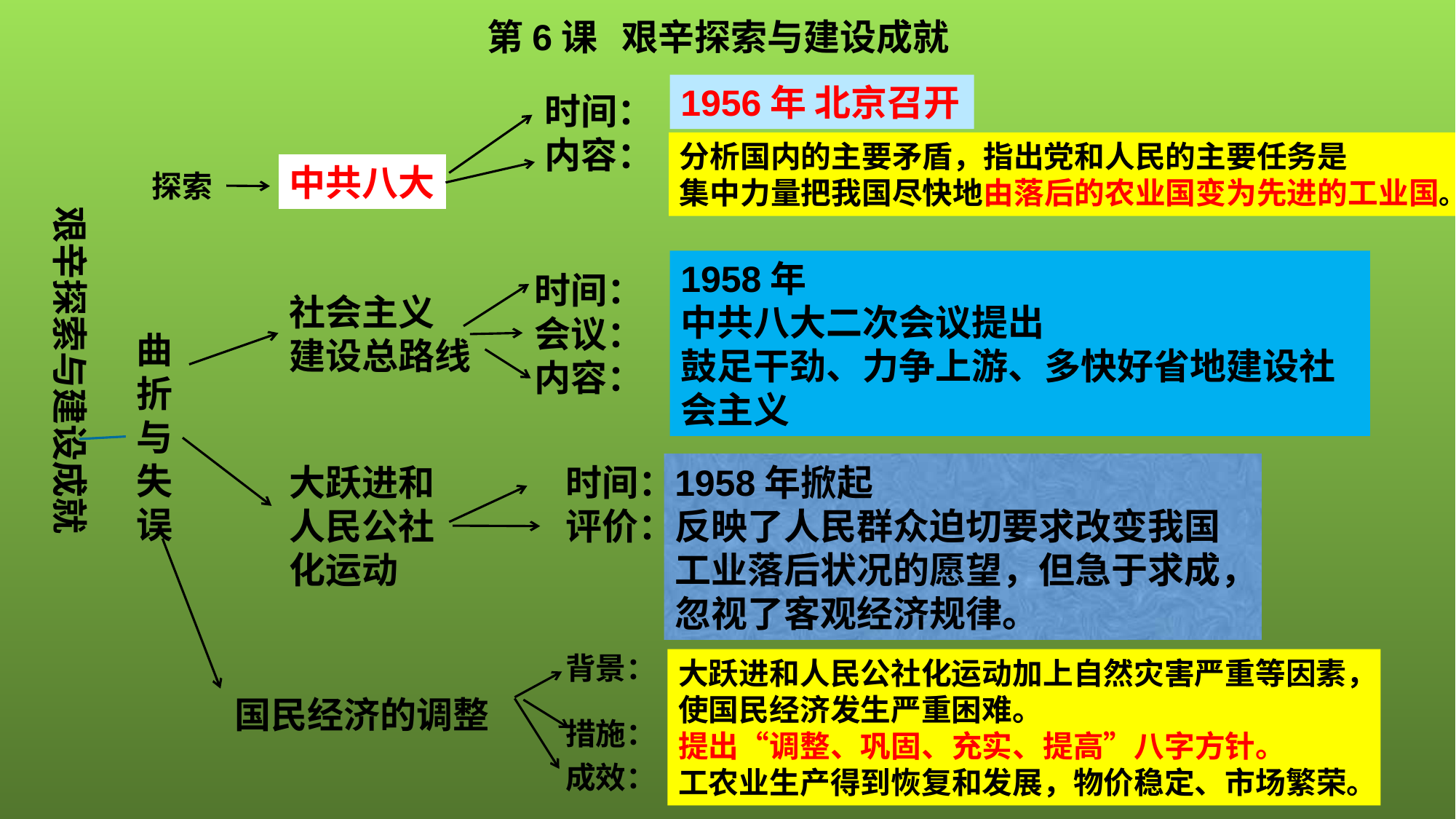

第6课   艰辛探索与建设成就
1956年 北京召开
时间：
内容：
分析国内的主要矛盾，指出党和人民的主要任务是
集中力量把我国尽快地由落后的农业国变为先进的工业国。
中共八大
探索
艰辛探索与建设成就
1958年
中共八大二次会议提出
鼓足干劲、力争上游、多快好省地建设社会主义
时间：
会议：
内容：
社会主义
建设总路线
曲折与失误
大跃进和
人民公社
化运动
时间：
评价：
1958年掀起
反映了人民群众迫切要求改变我国
工业落后状况的愿望，但急于求成，忽视了客观经济规律。
大跃进和人民公社化运动加上自然灾害严重等因素，使国民经济发生严重困难。
提出“调整、巩固、充实、提高”八字方针。
工农业生产得到恢复和发展，物价稳定、市场繁荣。
背景：

措施：

成效：
国民经济的调整